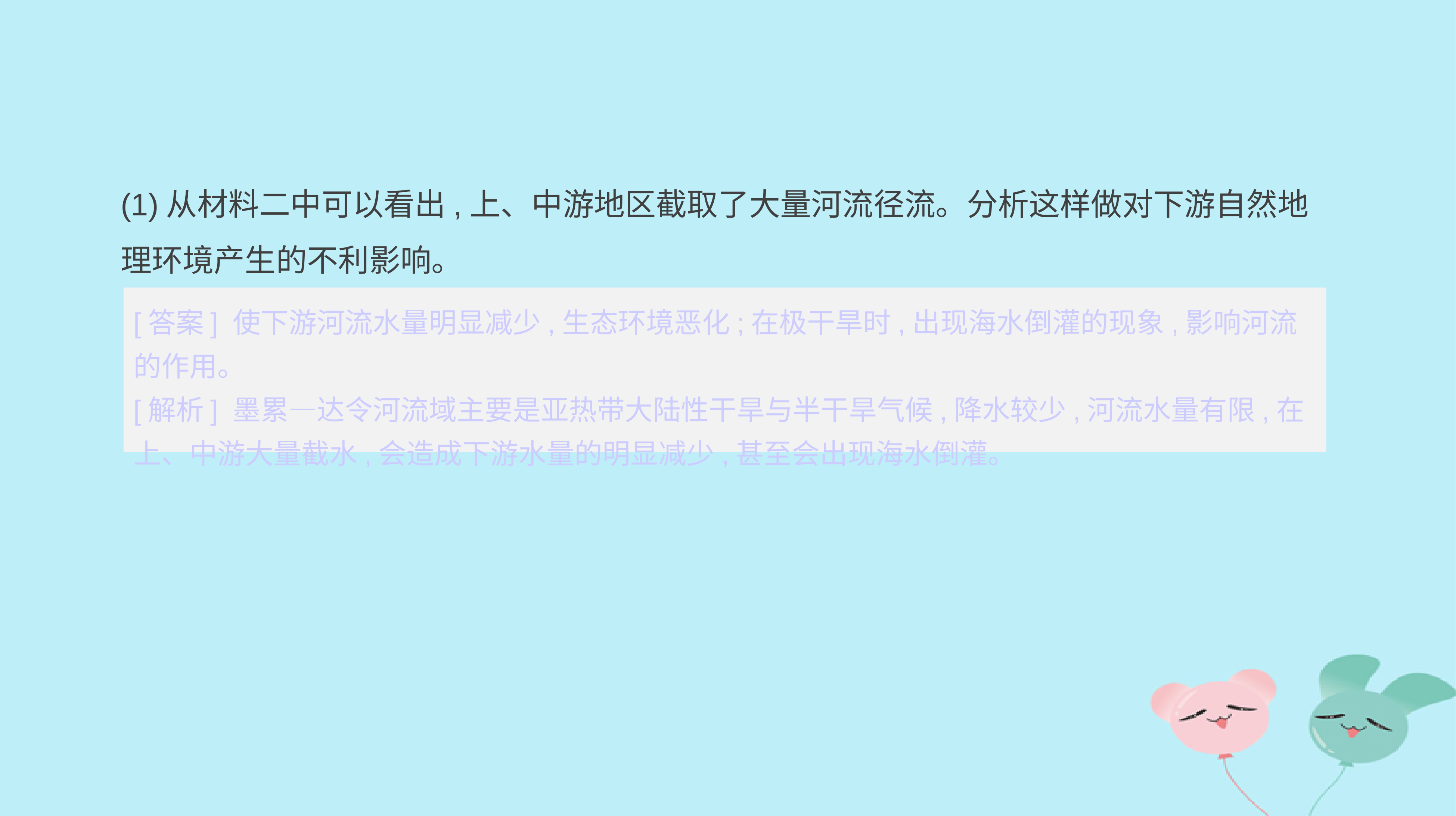

(1)从材料二中可以看出,上、中游地区截取了大量河流径流。分析这样做对下游自然地理环境产生的不利影响。

[答案] 使下游河流水量明显减少,生态环境恶化;在极干旱时,出现海水倒灌的现象,影响河流的作用。
[解析] 墨累—达令河流域主要是亚热带大陆性干旱与半干旱气候,降水较少,河流水量有限,在上、中游大量截水,会造成下游水量的明显减少,甚至会出现海水倒灌。